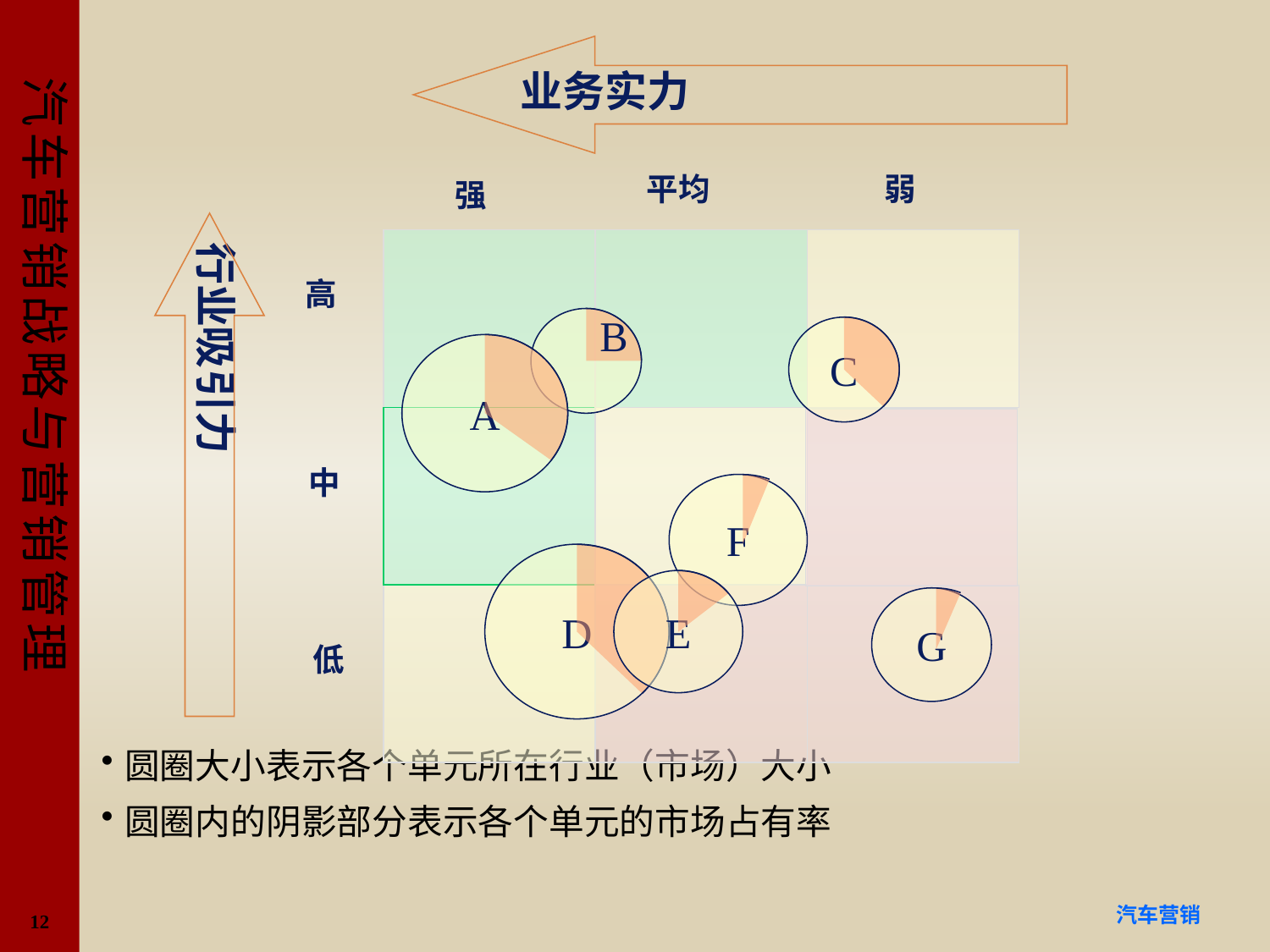

业务实力
  平均
  弱
   强

行业吸引力

B
C

A

F

D

E

G

     高
    中
    低
#

圆圈大小表示各个单元所在行业（市场）大小
圆圈内的阴影部分表示各个单元的市场占有率

12